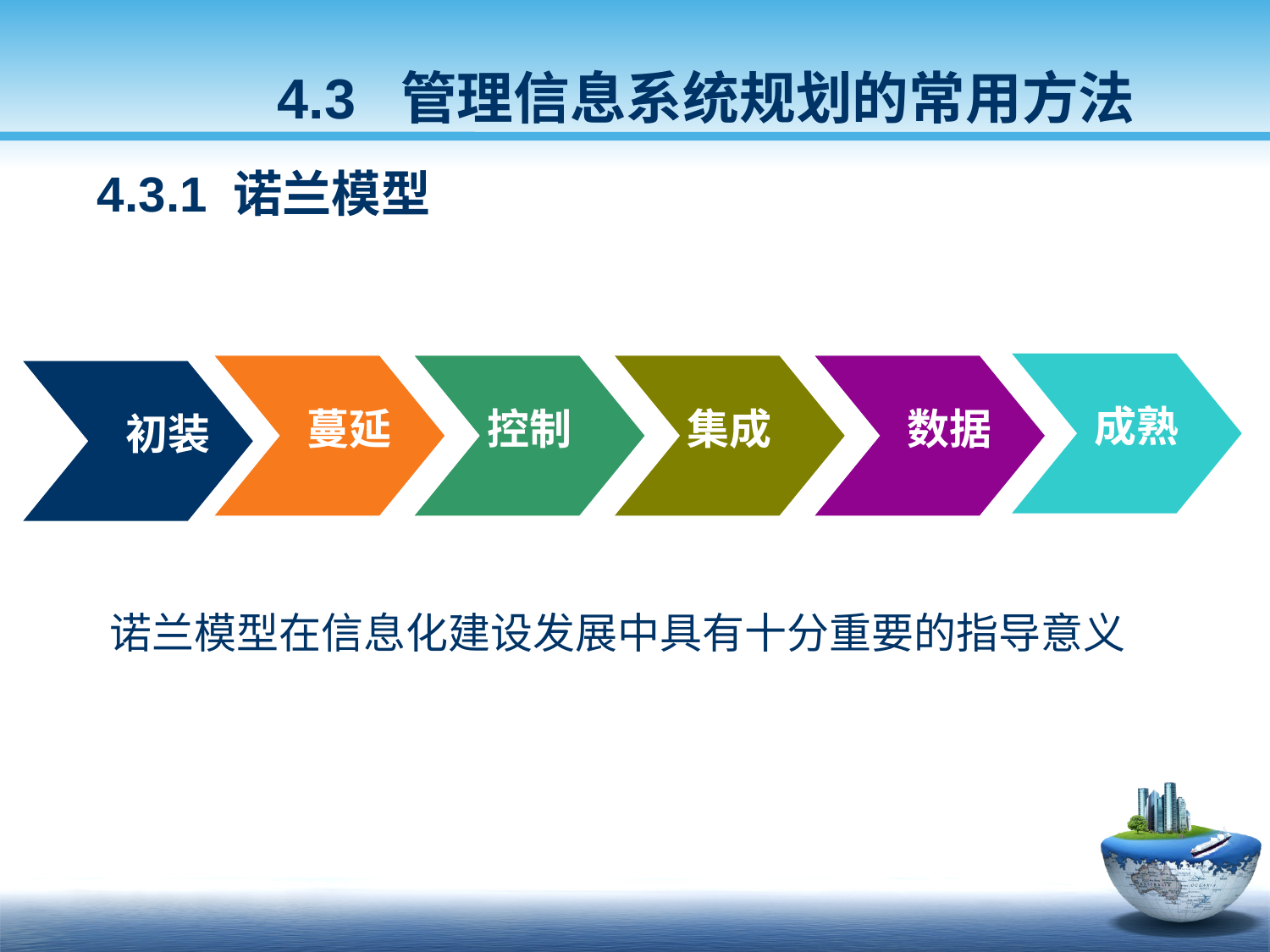

4.3  管理信息系统规划的常用方法
4.3.1 诺兰模型

蔓延

控制

集成

成熟
数据
初装
诺兰模型在信息化建设发展中具有十分重要的指导意义